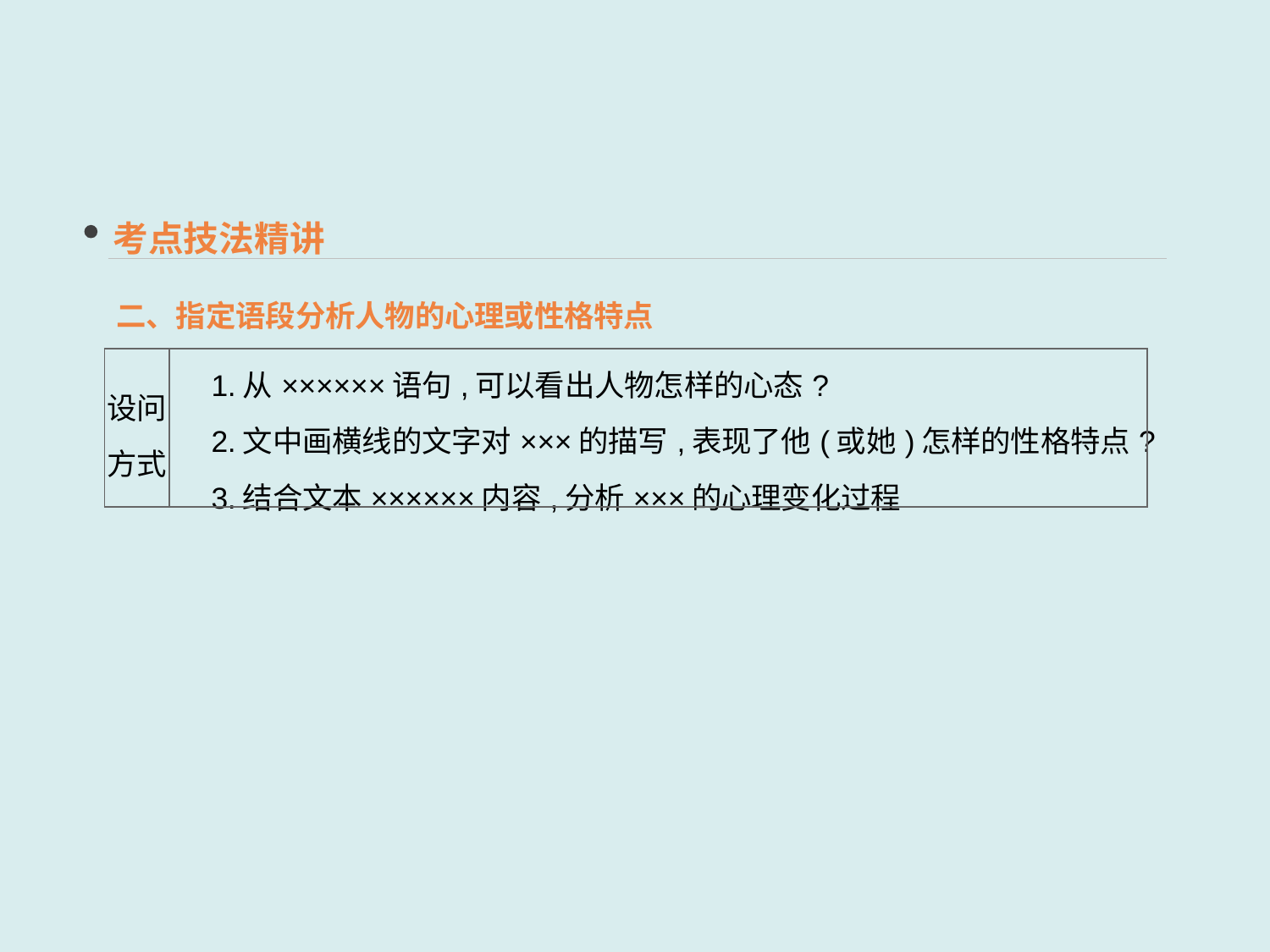

考点技法精讲

二、指定语段分析人物的心理或性格特点
| 设问 方式 | 1.从××××××语句,可以看出人物怎样的心态? 　2.文中画横线的文字对×××的描写,表现了他(或她)怎样的性格特点? 　3.结合文本××××××内容,分析×××的心理变化过程 |
| --- | --- |